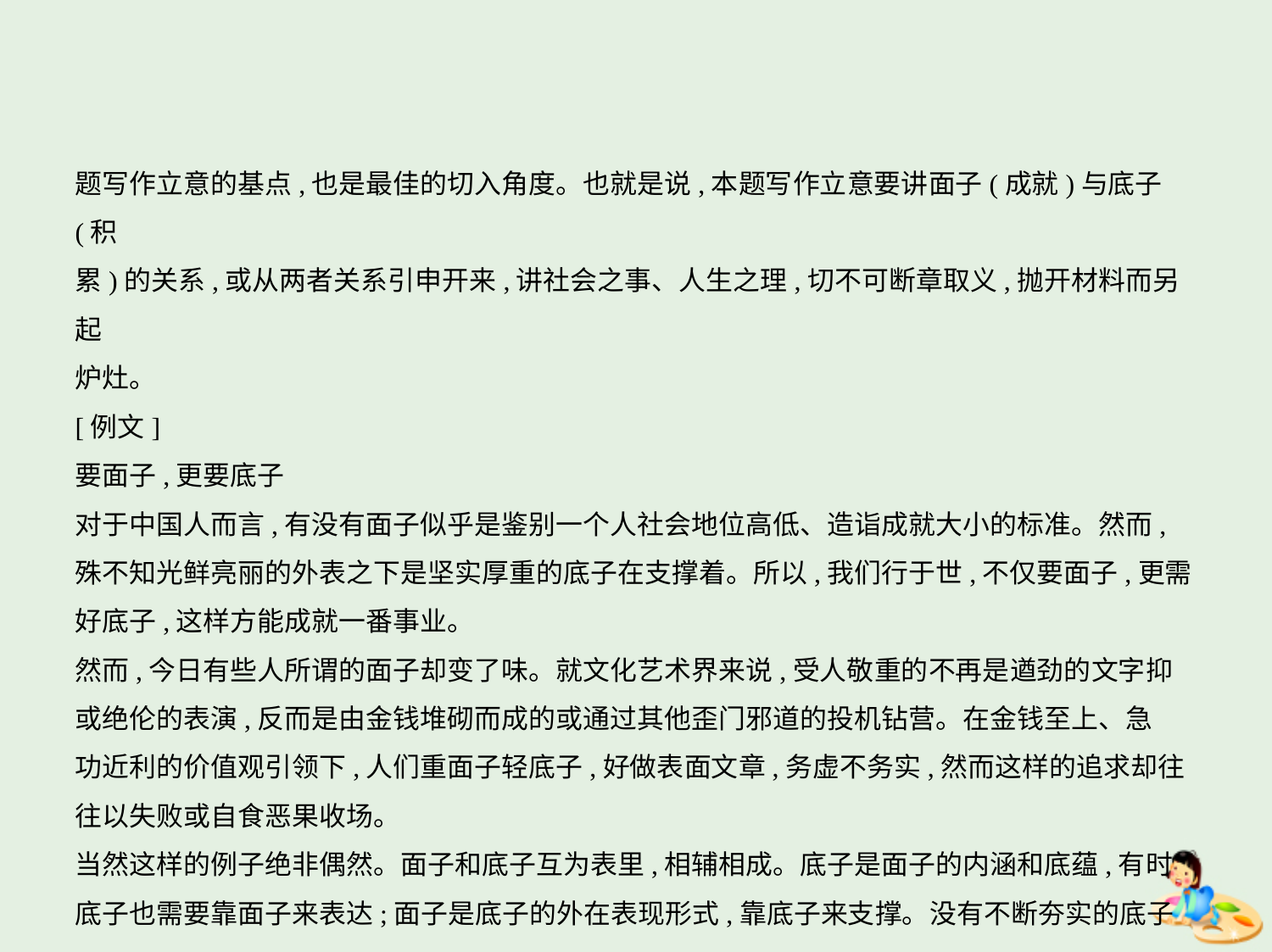

题写作立意的基点,也是最佳的切入角度。也就是说,本题写作立意要讲面子(成就)与底子(积
累)的关系,或从两者关系引申开来,讲社会之事、人生之理,切不可断章取义,抛开材料而另起
炉灶。
[例文]
要面子,更要底子
对于中国人而言,有没有面子似乎是鉴别一个人社会地位高低、造诣成就大小的标准。然而,
殊不知光鲜亮丽的外表之下是坚实厚重的底子在支撑着。所以,我们行于世,不仅要面子,更需
好底子,这样方能成就一番事业。
然而,今日有些人所谓的面子却变了味。就文化艺术界来说,受人敬重的不再是遒劲的文字抑
或绝伦的表演,反而是由金钱堆砌而成的或通过其他歪门邪道的投机钻营。在金钱至上、急
功近利的价值观引领下,人们重面子轻底子,好做表面文章,务虚不务实,然而这样的追求却往
往以失败或自食恶果收场。
当然这样的例子绝非偶然。面子和底子互为表里,相辅相成。底子是面子的内涵和底蕴,有时
底子也需要靠面子来表达;面子是底子的外在表现形式,靠底子来支撑。没有不断夯实的底子